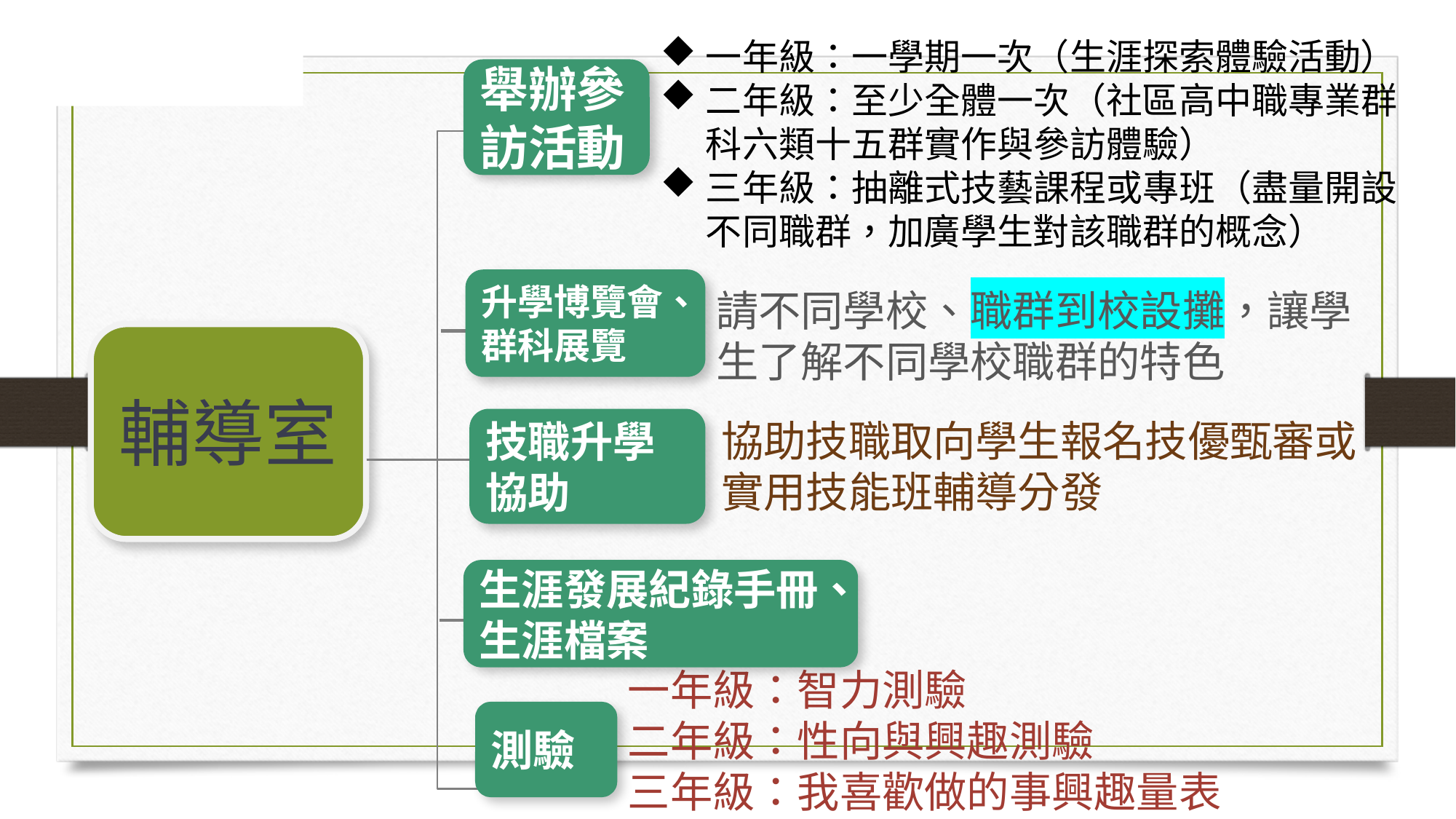

一年級：一學期一次（生涯探索體驗活動）
二年級：至少全體一次（社區高中職專業群科六類十五群實作與參訪體驗）
三年級：抽離式技藝課程或專班（盡量開設不同職群，加廣學生對該職群的概念）
舉辦參訪活動

升學博覽會、群科展覽
請不同學校、職群到校設攤，讓學生了解不同學校職群的特色
輔導室
技職升學協助
協助技職取向學生報名技優甄審或實用技能班輔導分發
生涯發展紀錄手冊、生涯檔案
一年級：智力測驗
二年級：性向與興趣測驗
三年級：我喜歡做的事興趣量表
測驗